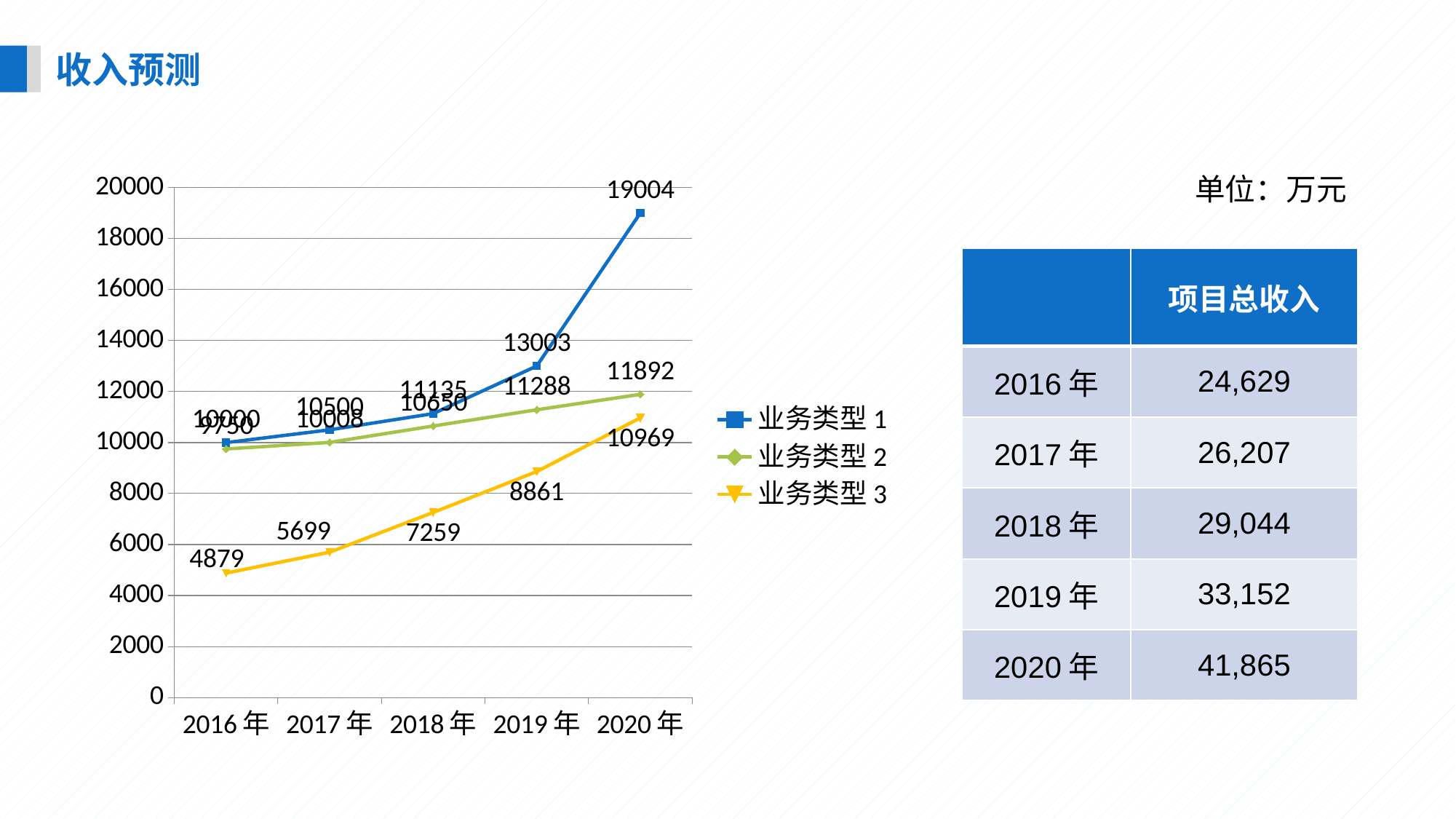

收入预测

### Chart

| Category | 业务类型1 | 业务类型2 | 业务类型3 |
|---|---|---|---|
| 2016年 | 10000.0 | 9750.0 | 4879.0 |
| 2017年 | 10500.0 | 10008.0 | 5699.0 |
| 2018年 | 11135.0 | 10650.0 | 7259.0 |
| 2019年 | 13003.0 | 11288.0 | 8861.0 |
| 2020年 | 19004.0 | 11892.0 | 10969.0 |
单位：万元
|  | 项目总收入 |
| --- | --- |
| 2016年 | 24,629 |
| 2017年 | 26,207 |
| 2018年 | 29,044 |
| 2019年 | 33,152 |
| 2020年 | 41,865 |